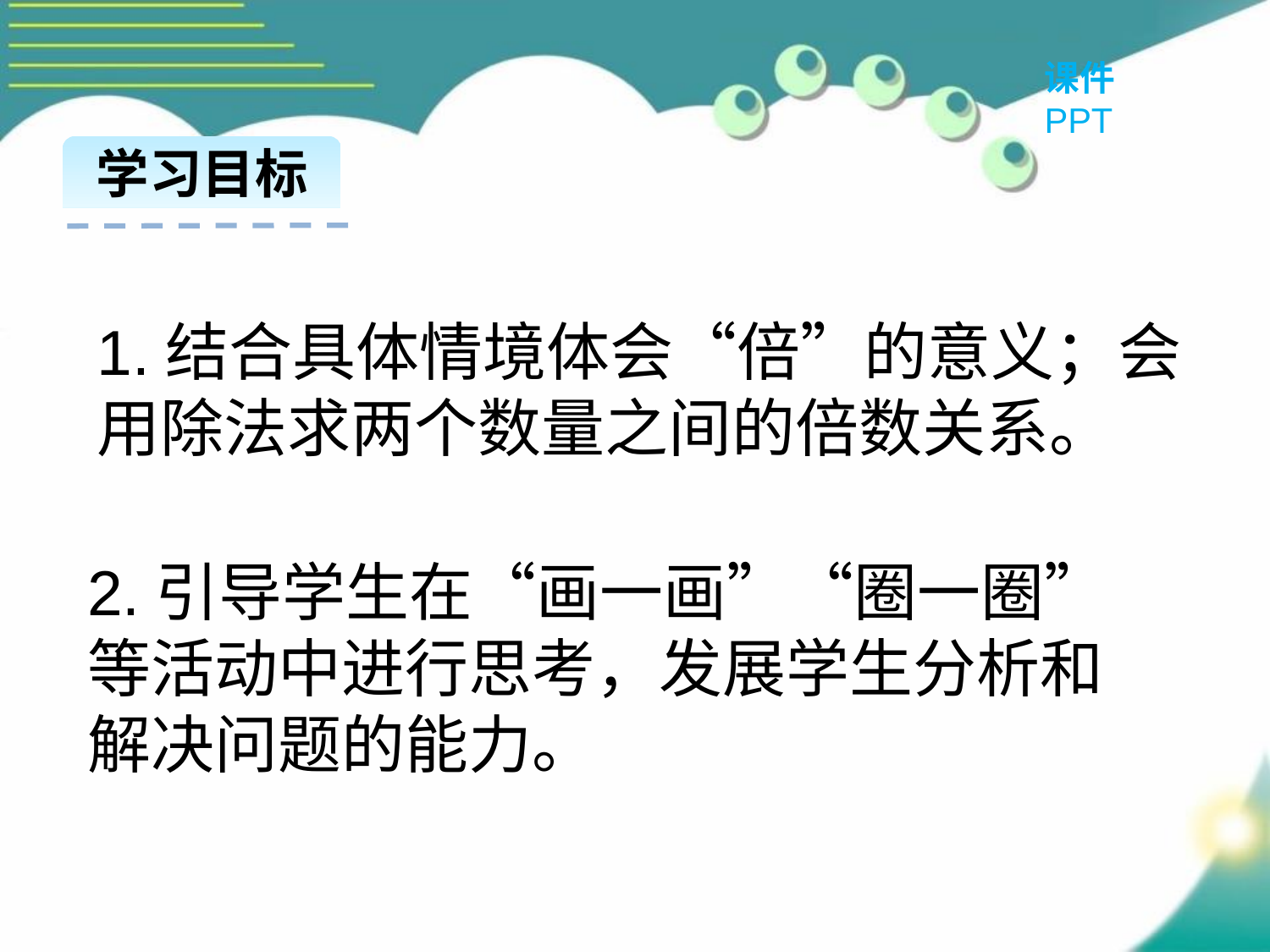

课件PPT
学习目标

1.结合具体情境体会“倍”的意义；会用除法求两个数量之间的倍数关系。
2.引导学生在“画一画”“圈一圈”等活动中进行思考，发展学生分析和解决问题的能力。